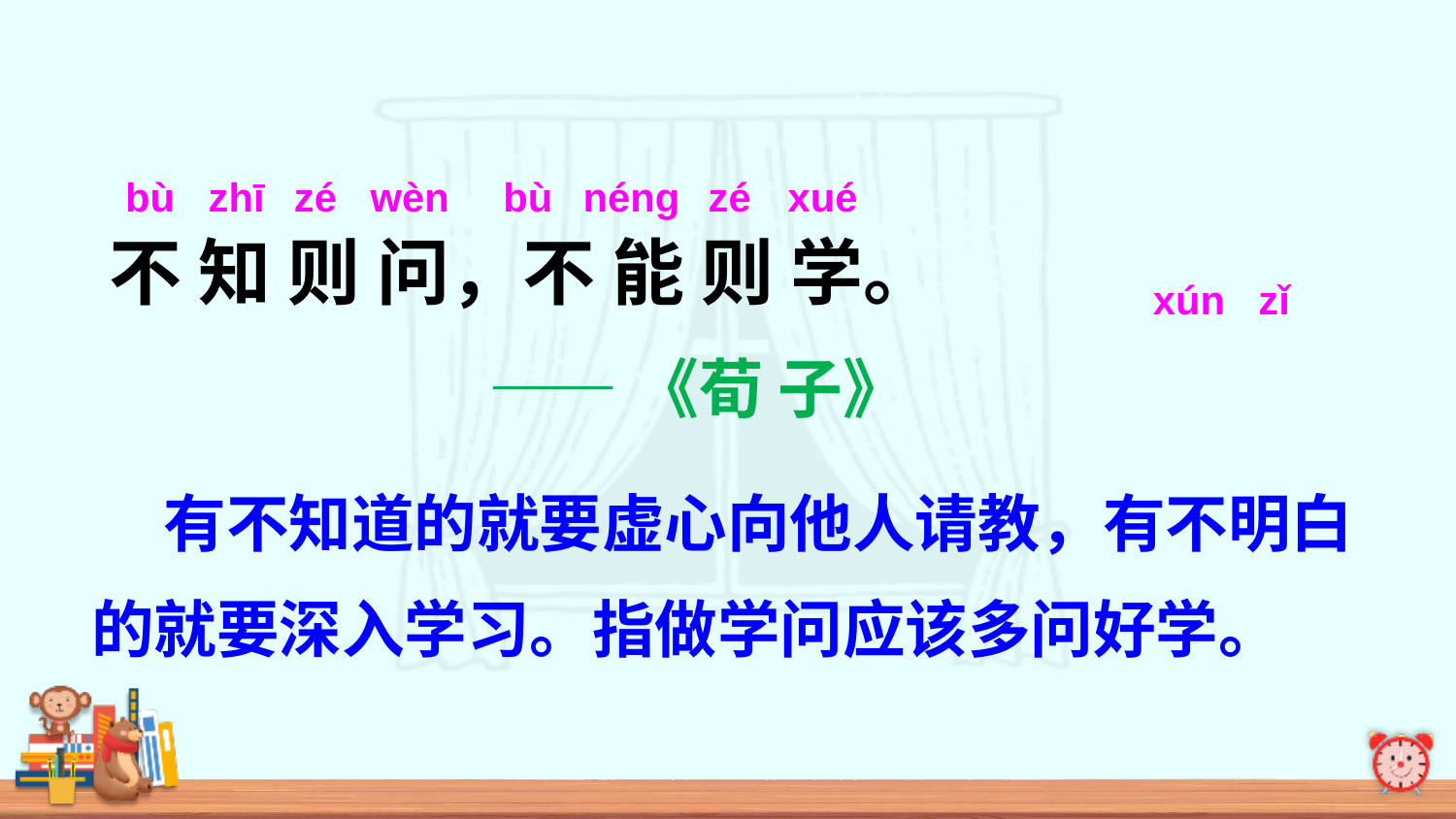

bù   zhī   zé   wèn    bù  nénɡ  zé   xué
不 知 则 问，不 能 则 学。
                       ——《荀 子》
xún   zǐ
    有不知道的就要虚心向他人请教，有不明白的就要深入学习。指做学问应该多问好学。